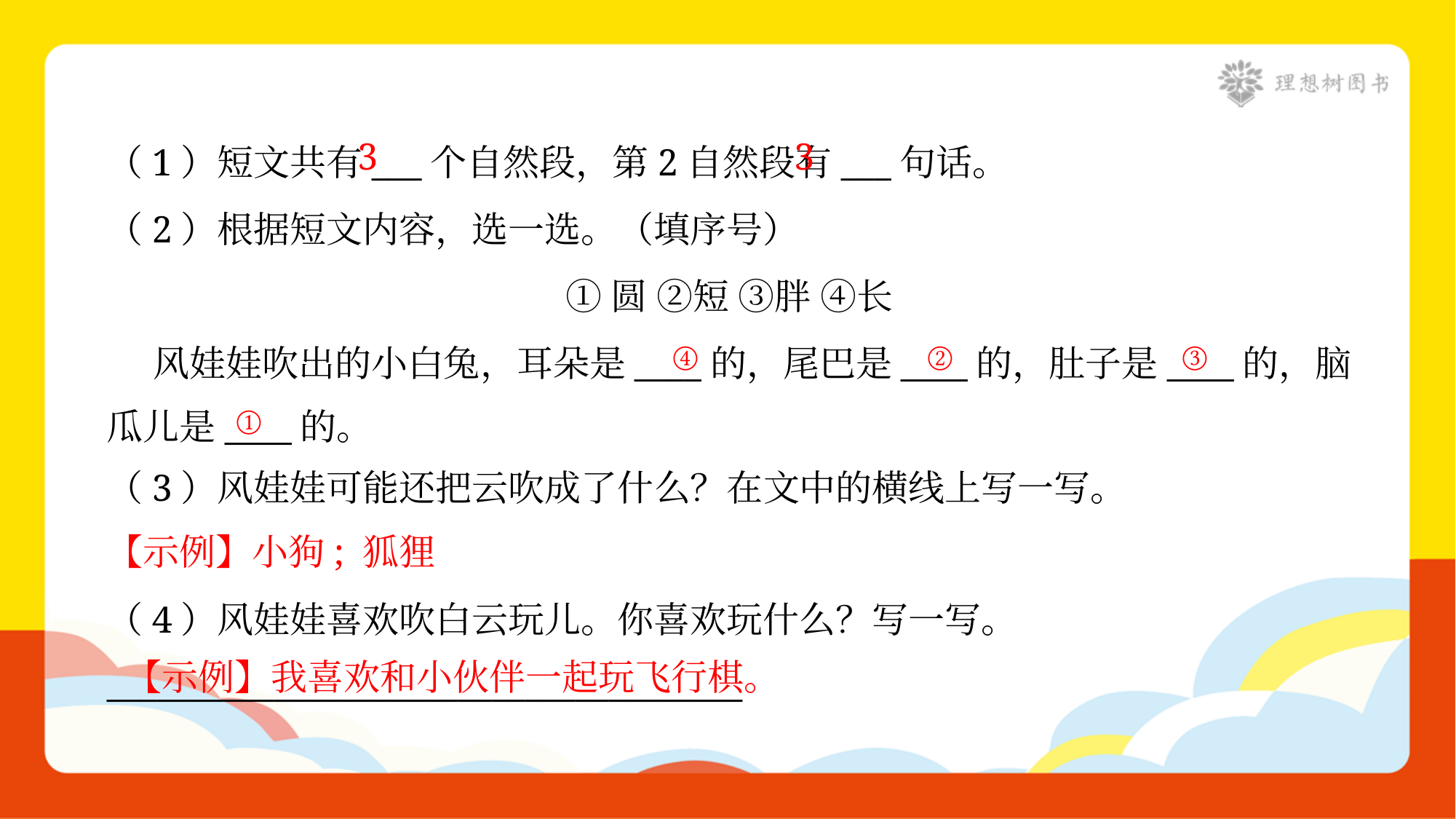

3
3
（1）短文共有___个自然段，第2自然段有___句话。
（2）根据短文内容，选一选。（填序号）
①圆 ②短 ③胖 ④长
    风娃娃吹出的小白兔，耳朵是____的，尾巴是____的，肚子是____的，脑
瓜儿是____的。
④
②
③
①
（3）风娃娃可能还把云吹成了什么？在文中的横线上写一写。
【示例】小狗; 狐狸
（4）风娃娃喜欢吹白云玩儿。你喜欢玩什么？写一写。
______________________________________
【示例】我喜欢和小伙伴一起玩飞行棋。